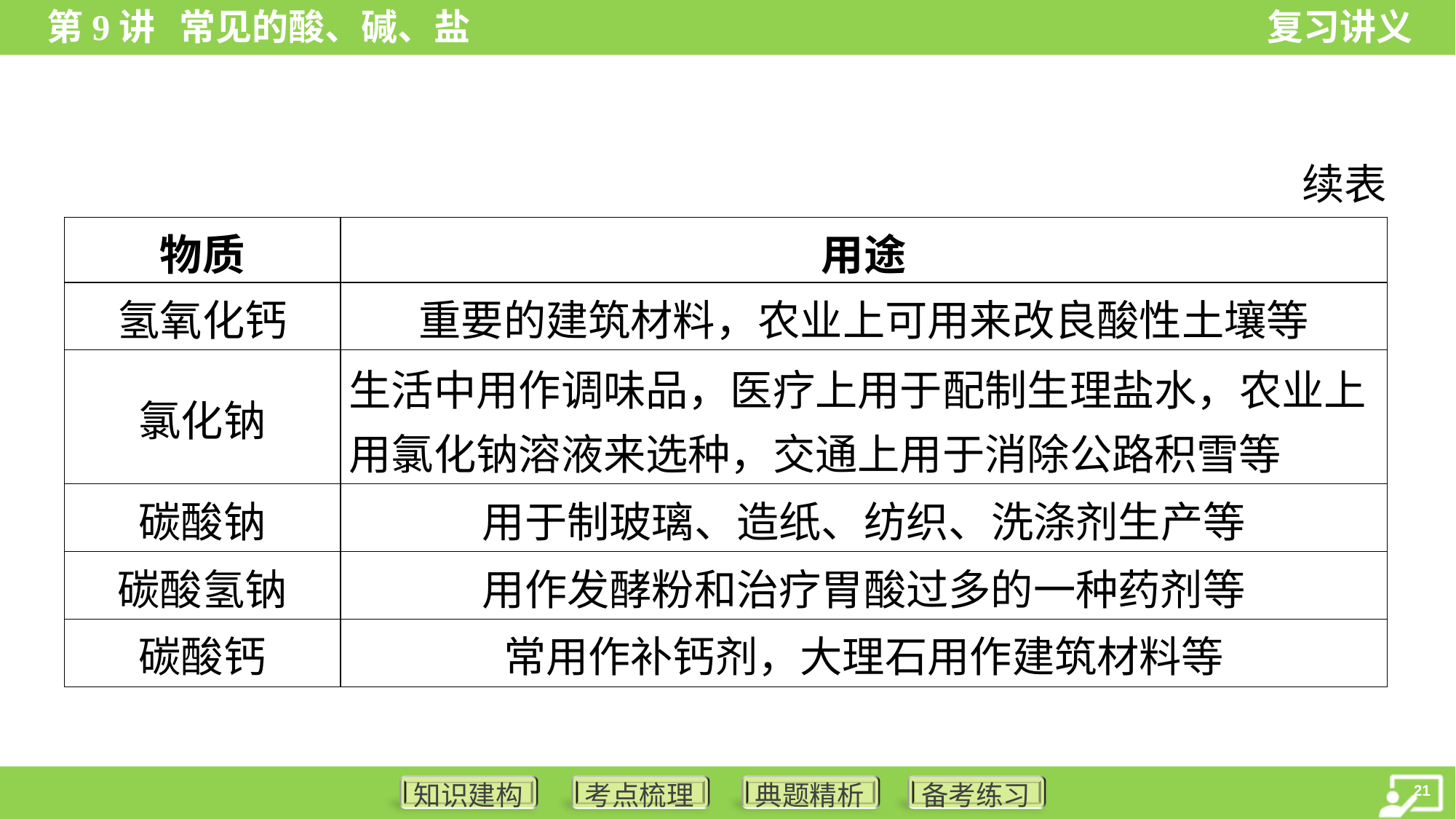

续表
| 物质 | 用途 |
| --- | --- |
| 氢氧化钙 | 重要的建筑材料，农业上可用来改良酸性土壤等 |
| 氯化钠 | 生活中用作调味品，医疗上用于配制生理盐水，农业上 用氯化钠溶液来选种，交通上用于消除公路积雪等 |
| 碳酸钠 | 用于制玻璃、造纸、纺织、洗涤剂生产等 |
| 碳酸氢钠 | 用作发酵粉和治疗胃酸过多的一种药剂等 |
| 碳酸钙 | 常用作补钙剂，大理石用作建筑材料等 |